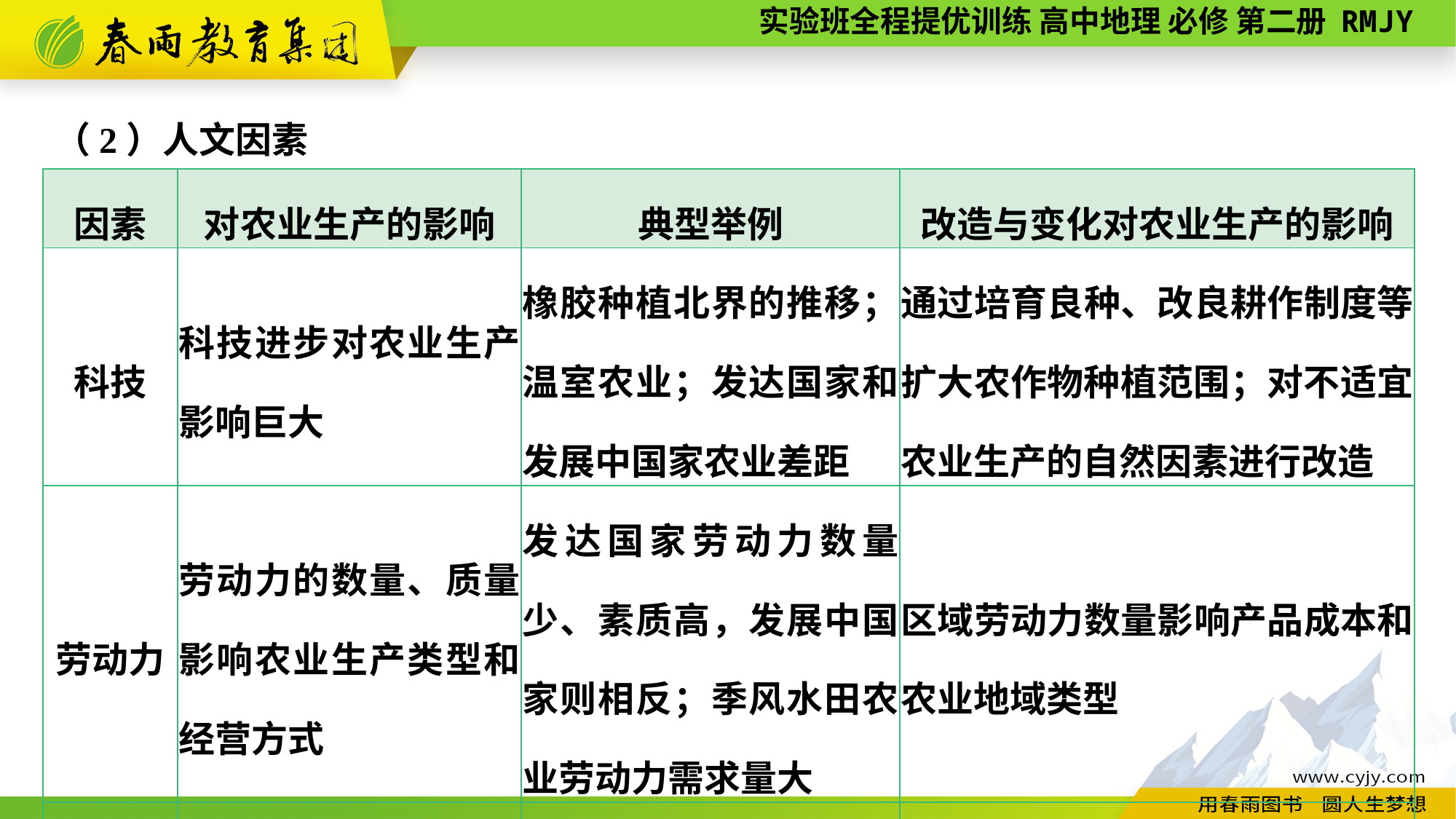

（2）人文因素
| 因素 | 对农业生产的影响 | 典型举例 | 改造与变化对农业生产的影响 |
| --- | --- | --- | --- |
| 科技 | 科技进步对农业生产影响巨大 | 橡胶种植北界的推移；温室农业；发达国家和发展中国家农业差距 | 通过培育良种、改良耕作制度等扩大农作物种植范围；对不适宜农业生产的自然因素进行改造 |
| 劳动力 | 劳动力的数量、质量影响农业生产类型和经营方式 | 发达国家劳动力数量少、素质高，发展中国家则相反；季风水田农业劳动力需求量大 | 区域劳动力数量影响产品成本和农业地域类型 |
| 历史 | 影响农业生产的类型 | 亚洲水田农业 | 使农业生产结构转变缓慢或困难 |